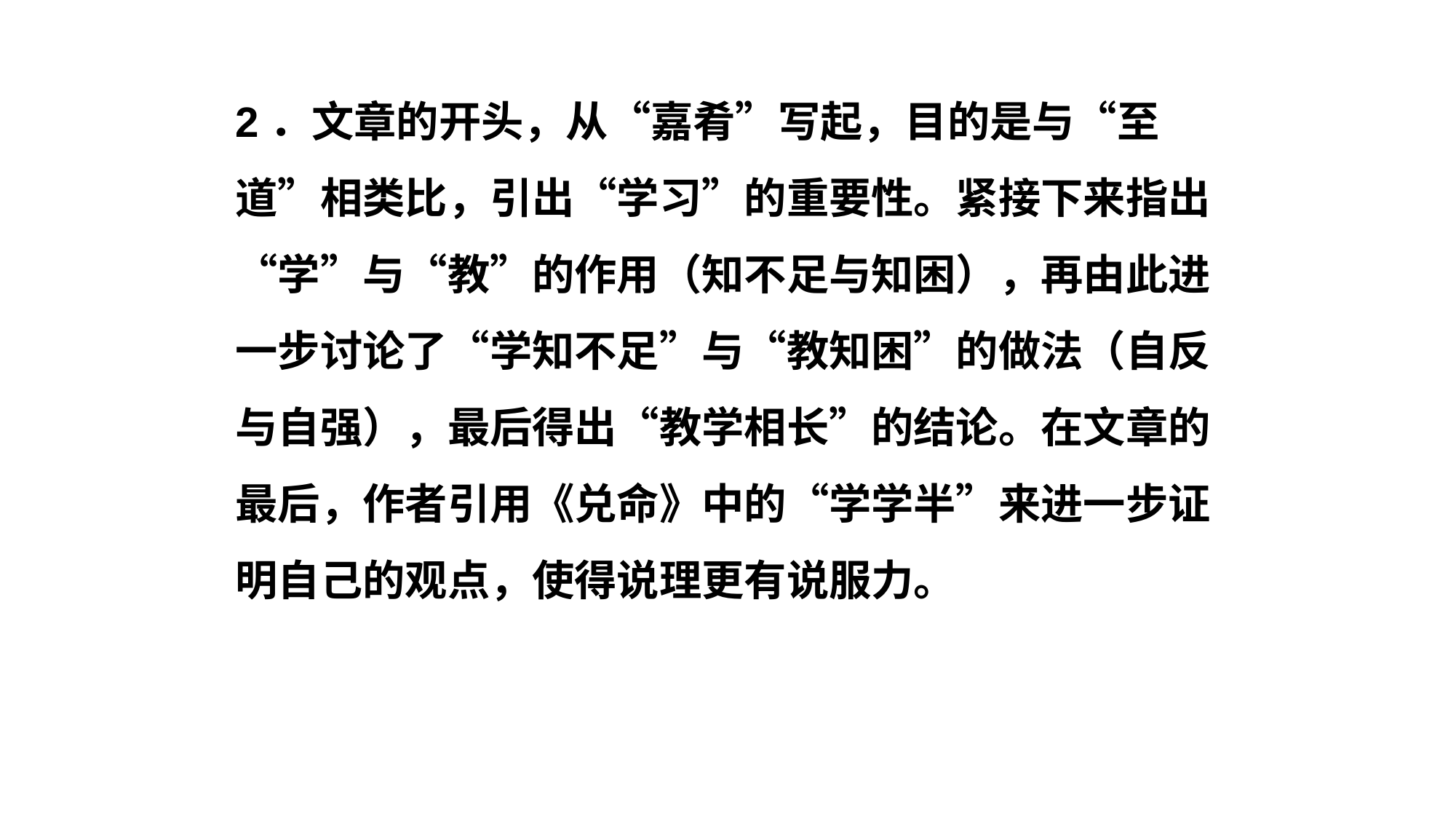

2．文章的开头，从“嘉肴”写起，目的是与“至道”相类比，引出“学习”的重要性。紧接下来指出“学”与“教”的作用（知不足与知困），再由此进一步讨论了“学知不足”与“教知困”的做法（自反与自强），最后得出“教学相长”的结论。在文章的最后，作者引用《兑命》中的“学学半”来进一步证明自己的观点，使得说理更有说服力。